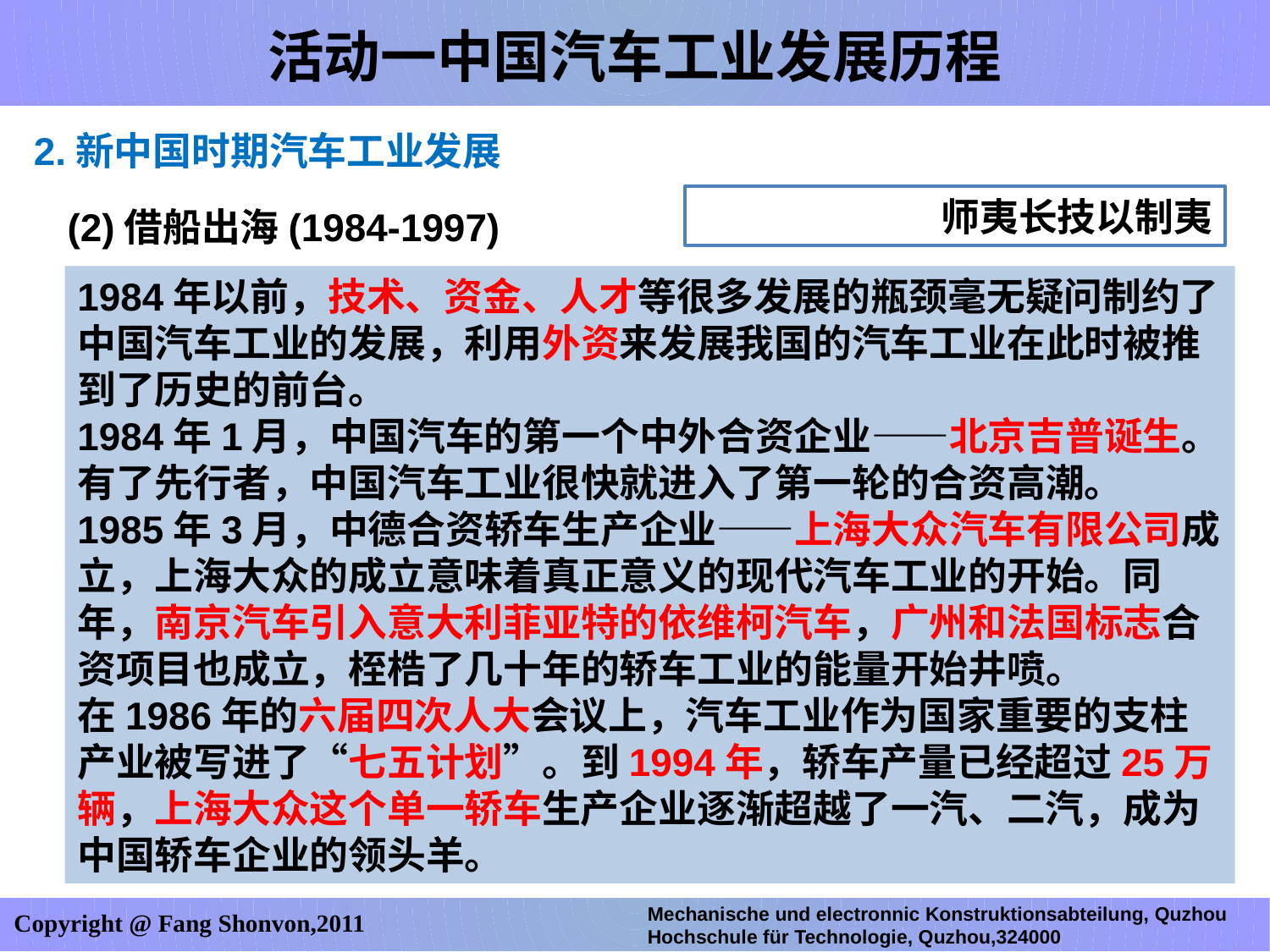

活动一中国汽车工业发展历程
2.新中国时期汽车工业发展
师夷长技以制夷
(2)借船出海(1984-1997)
1984年以前，技术、资金、人才等很多发展的瓶颈毫无疑问制约了中国汽车工业的发展，利用外资来发展我国的汽车工业在此时被推到了历史的前台。
1984年1月，中国汽车的第一个中外合资企业——北京吉普诞生。有了先行者，中国汽车工业很快就进入了第一轮的合资高潮。
1985年3月，中德合资轿车生产企业——上海大众汽车有限公司成立，上海大众的成立意味着真正意义的现代汽车工业的开始。同年，南京汽车引入意大利菲亚特的依维柯汽车，广州和法国标志合资项目也成立，桎梏了几十年的轿车工业的能量开始井喷。
在1986年的六届四次人大会议上，汽车工业作为国家重要的支柱产业被写进了“七五计划”。到1994年，轿车产量已经超过25万辆，上海大众这个单一轿车生产企业逐渐超越了一汽、二汽，成为中国轿车企业的领头羊。
Mechanische und electronnic Konstruktionsabteilung, Quzhou Hochschule für Technologie, Quzhou,324000

Copyright @ Fang Shonvon,2011